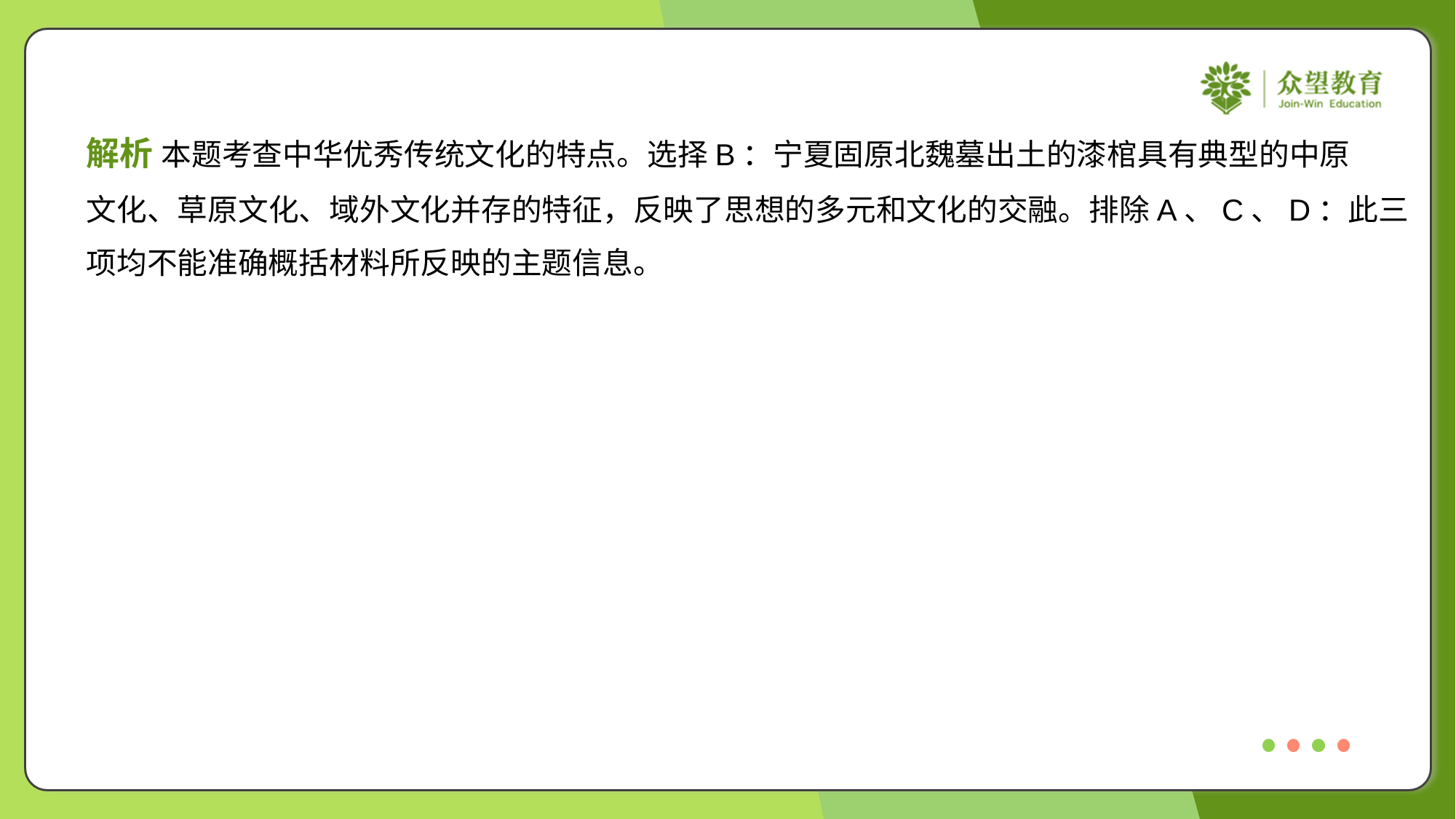

解析 本题考查中华优秀传统文化的特点。选择B：宁夏固原北魏墓出土的漆棺具有典型的中原
文化、草原文化、域外文化并存的特征，反映了思想的多元和文化的交融。排除A、C、D：此三
项均不能准确概括材料所反映的主题信息。